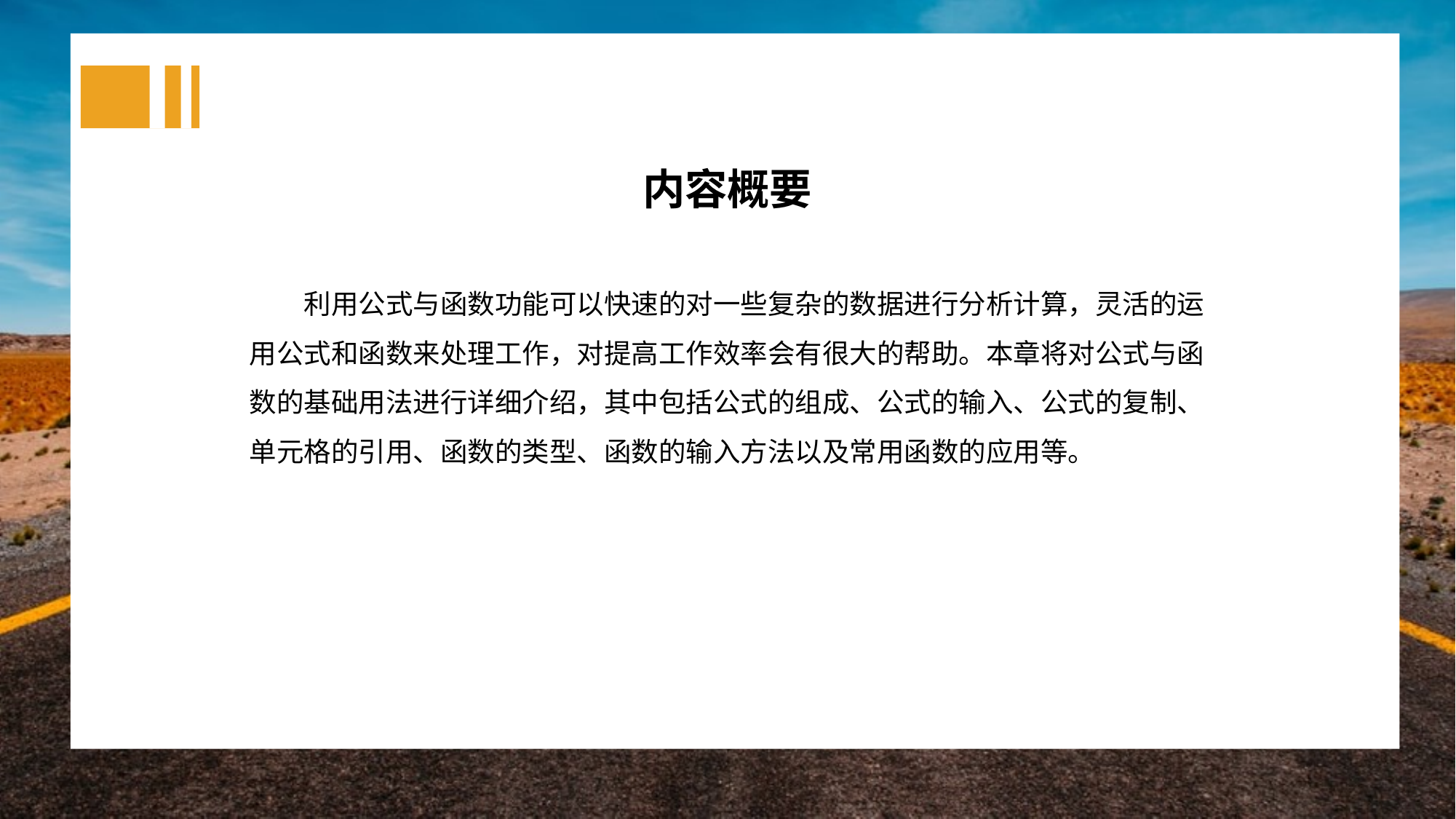

内容概要
利用公式与函数功能可以快速的对一些复杂的数据进行分析计算，灵活的运用公式和函数来处理工作，对提高工作效率会有很大的帮助。本章将对公式与函数的基础用法进行详细介绍，其中包括公式的组成、公式的输入、公式的复制、单元格的引用、函数的类型、函数的输入方法以及常用函数的应用等。